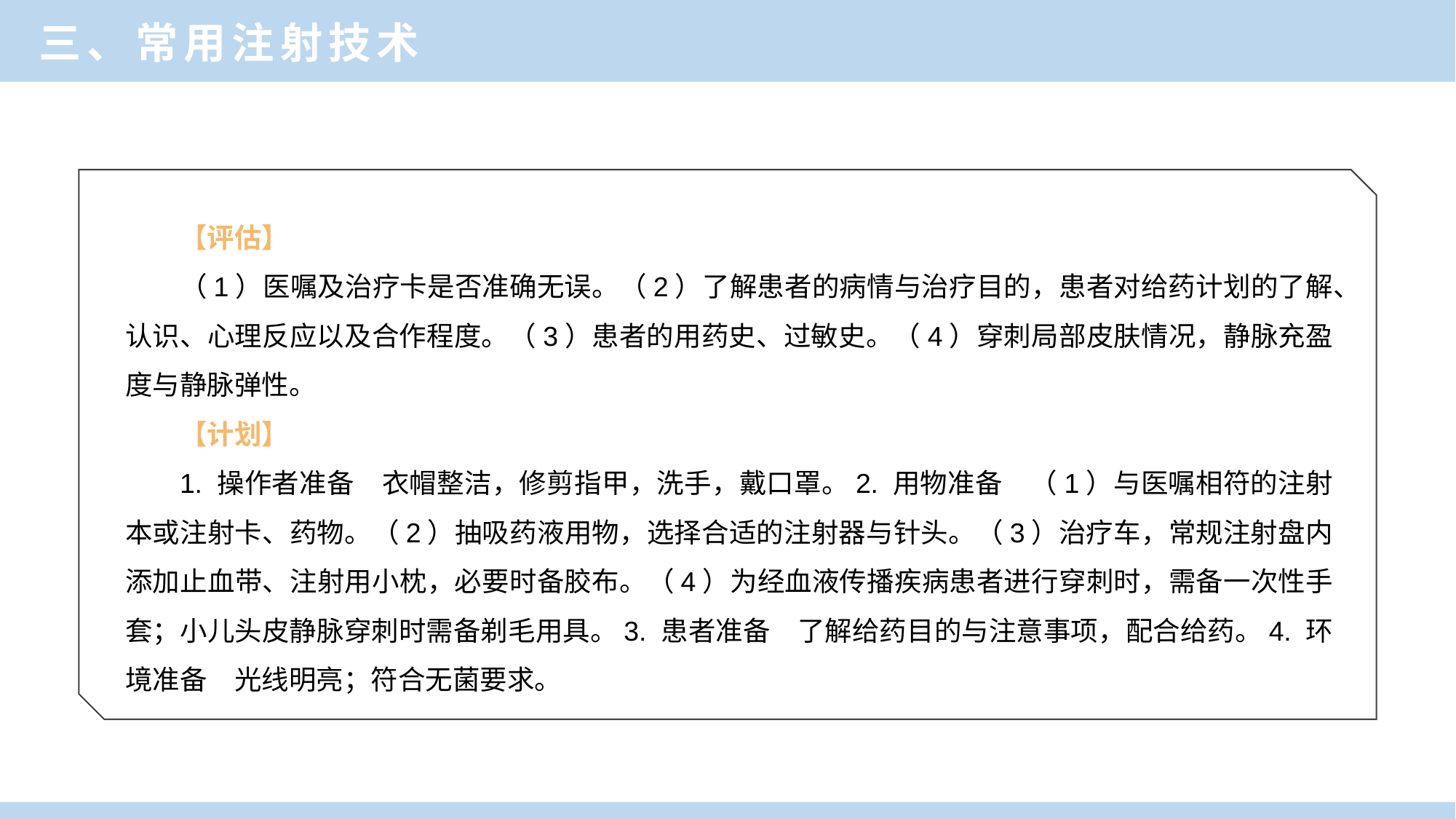

三、常用注射技术

【评估】
（1）医嘱及治疗卡是否准确无误。（2）了解患者的病情与治疗目的，患者对给药计划的了解、认识、心理反应以及合作程度。（3）患者的用药史、过敏史。（4）穿刺局部皮肤情况，静脉充盈度与静脉弹性。
【计划】
1. 操作者准备　衣帽整洁，修剪指甲，洗手，戴口罩。2. 用物准备　（1）与医嘱相符的注射本或注射卡、药物。（2）抽吸药液用物，选择合适的注射器与针头。（3）治疗车，常规注射盘内添加止血带、注射用小枕，必要时备胶布。（4）为经血液传播疾病患者进行穿刺时，需备一次性手套；小儿头皮静脉穿刺时需备剃毛用具。3. 患者准备　了解给药目的与注意事项，配合给药。4. 环境准备　光线明亮；符合无菌要求。